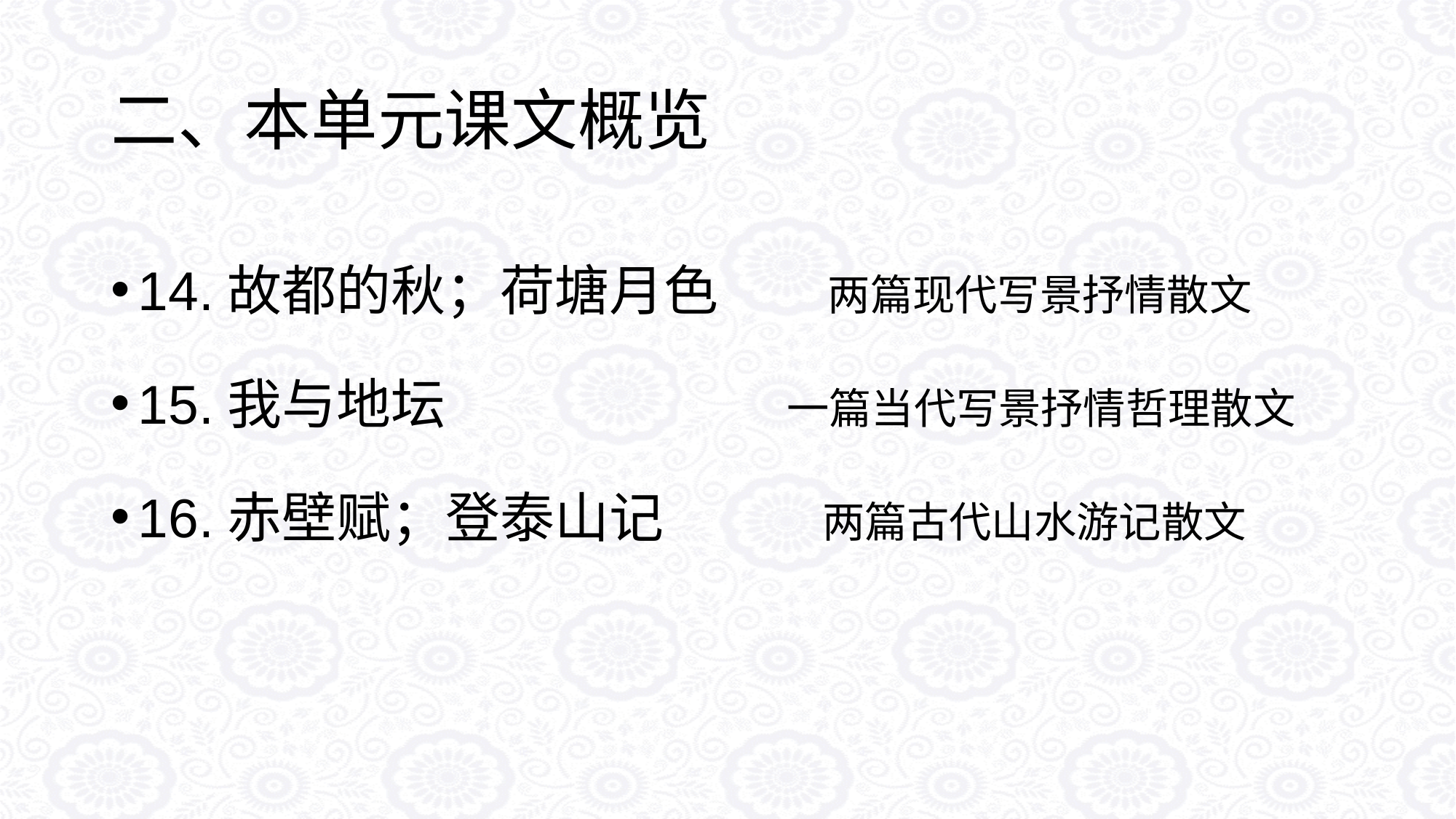

# 二、本单元课文概览
14.故都的秋；荷塘月色         两篇现代写景抒情散文
15.我与地坛                            一篇当代写景抒情哲理散文
16.赤壁赋；登泰山记             两篇古代山水游记散文